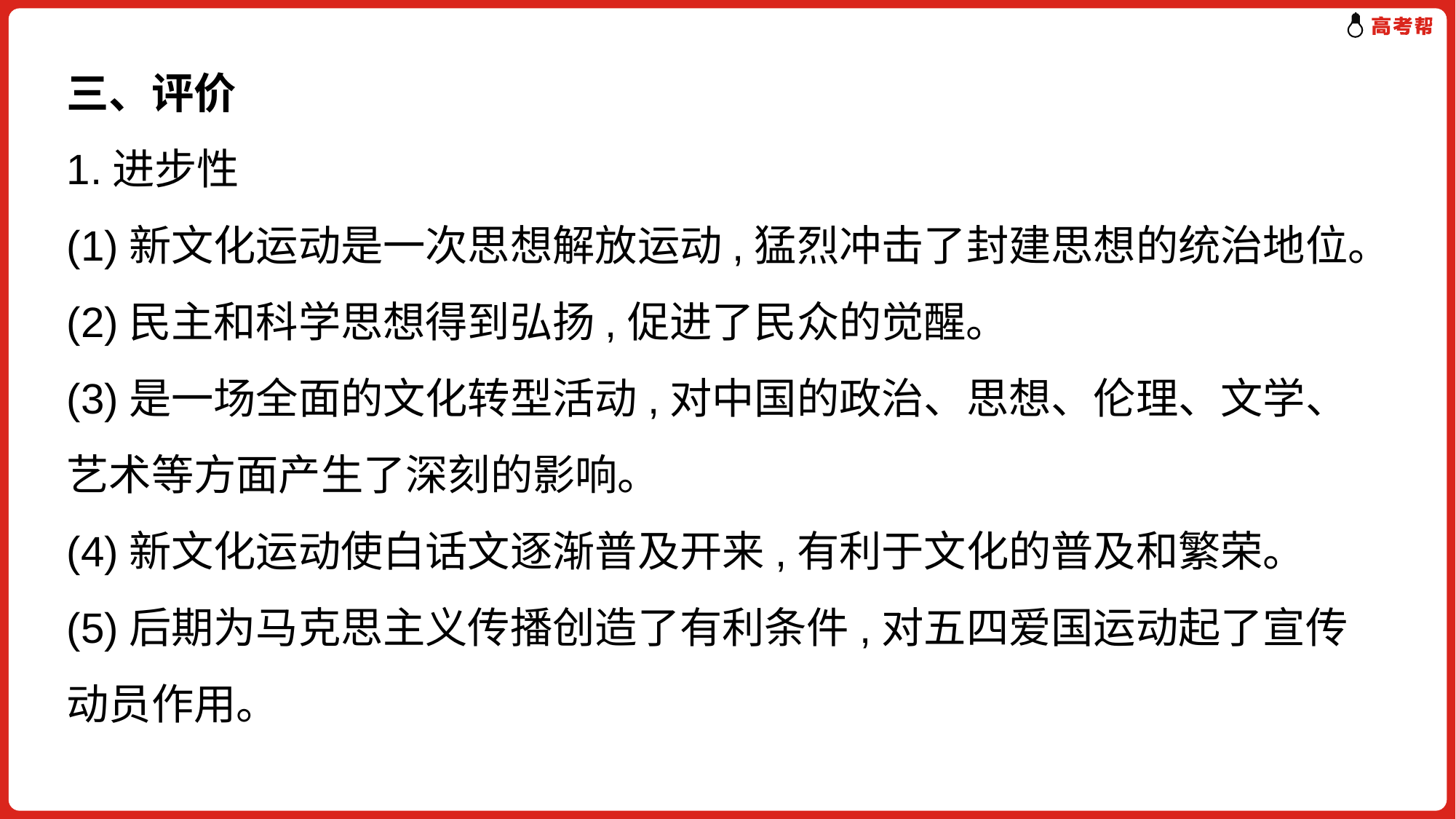

三、评价
1.进步性
(1)新文化运动是一次思想解放运动,猛烈冲击了封建思想的统治地位。
(2)民主和科学思想得到弘扬,促进了民众的觉醒。
(3)是一场全面的文化转型活动,对中国的政治、思想、伦理、文学、艺术等方面产生了深刻的影响。
(4)新文化运动使白话文逐渐普及开来,有利于文化的普及和繁荣。
(5)后期为马克思主义传播创造了有利条件,对五四爱国运动起了宣传动员作用。